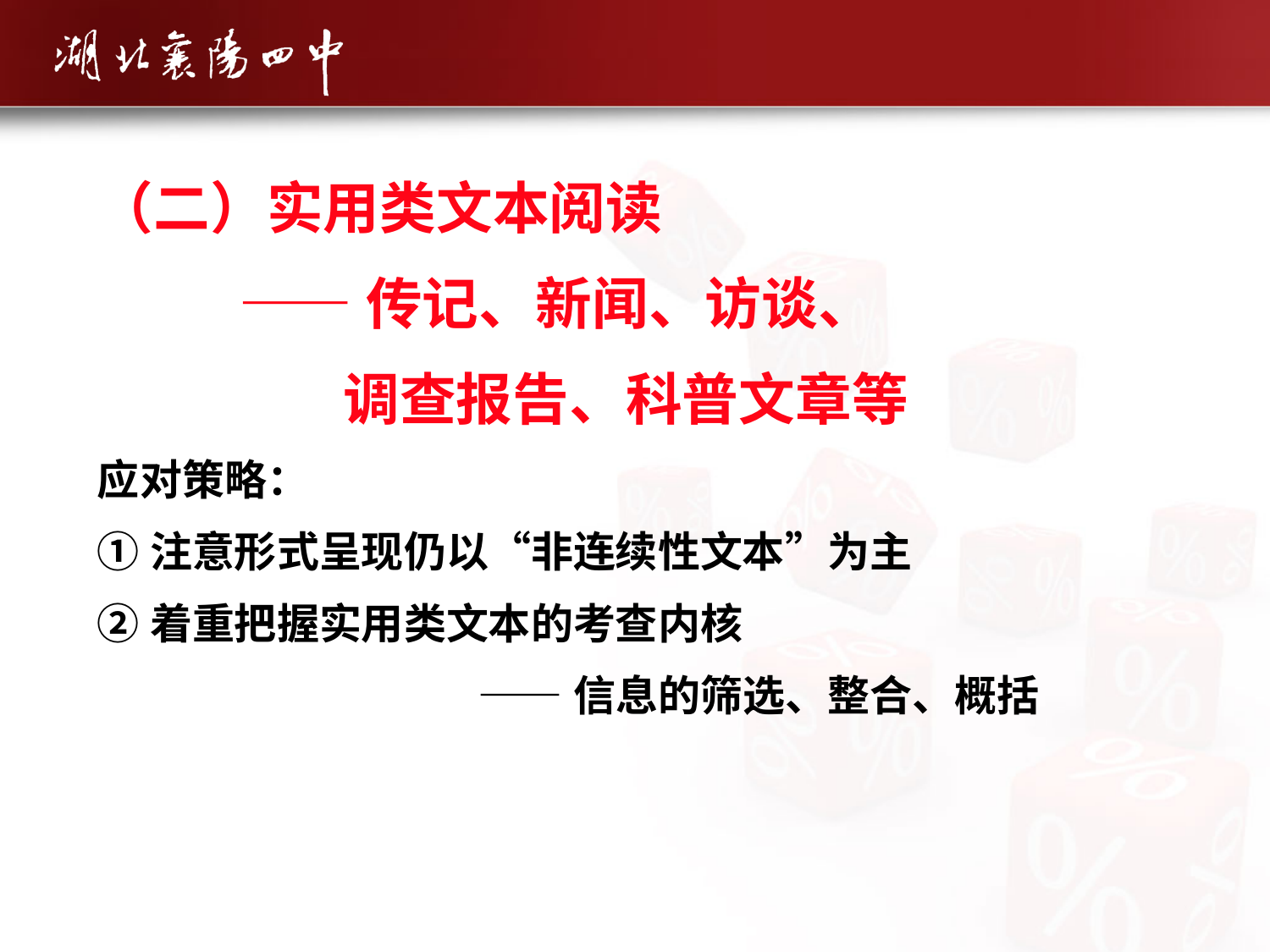

（二）实用类文本阅读
           ——传记、新闻、访谈、
                  调查报告、科普文章等
应对策略：
①注意形式呈现仍以“非连续性文本”为主
②着重把握实用类文本的考查内核
                                        ——信息的筛选、整合、概括